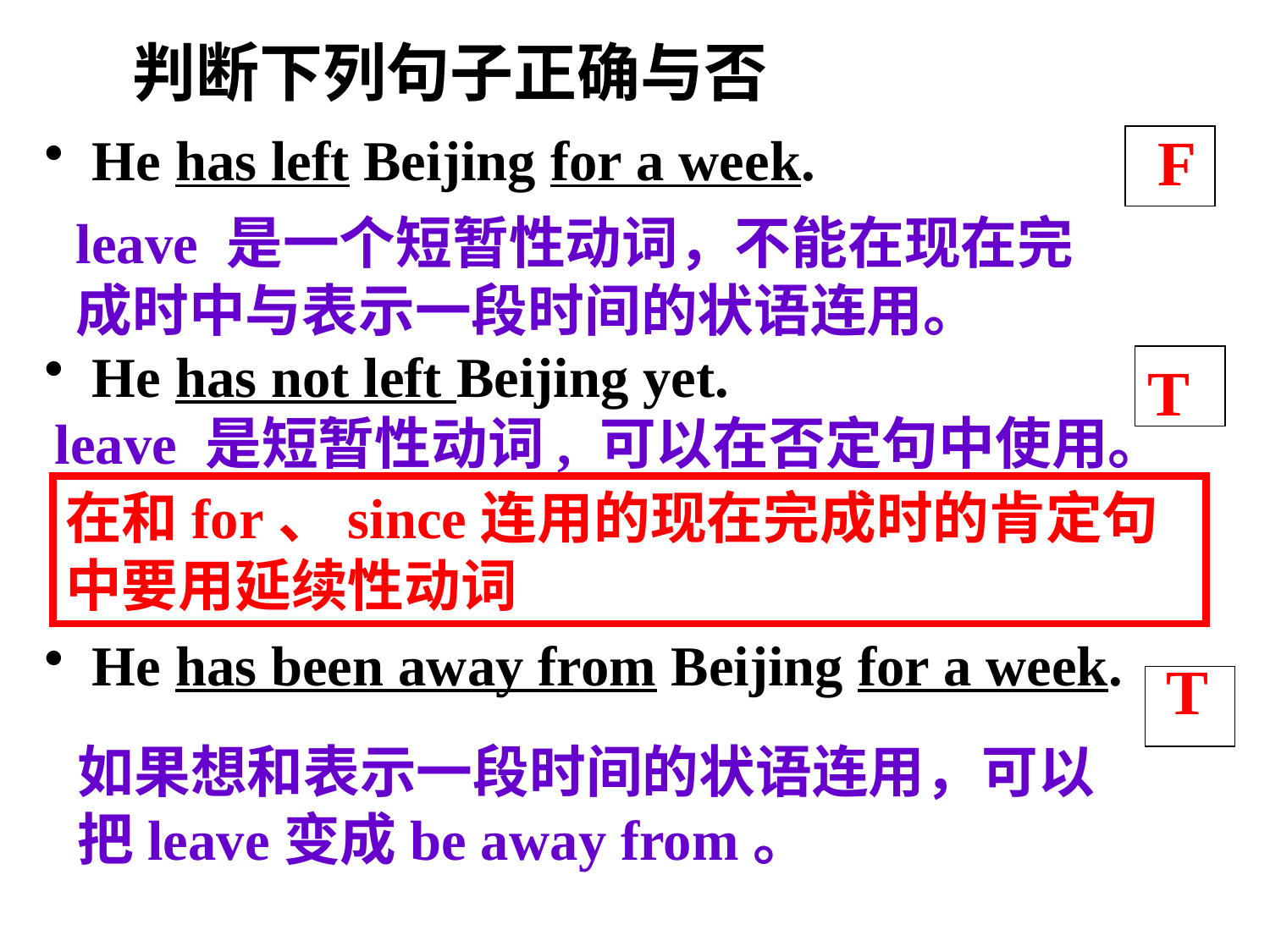

判断下列句子正确与否
F
He has left Beijing for a week.

He has not left Beijing yet.

He has been away from Beijing for a week.

leave 是一个短暂性动词，不能在现在完成时中与表示一段时间的状语连用。

T
leave 是短暂性动词, 可以在否定句中使用。

在和for、since连用的现在完成时的肯定句中要用延续性动词
T

如果想和表示一段时间的状语连用，可以把leave变成be away from。